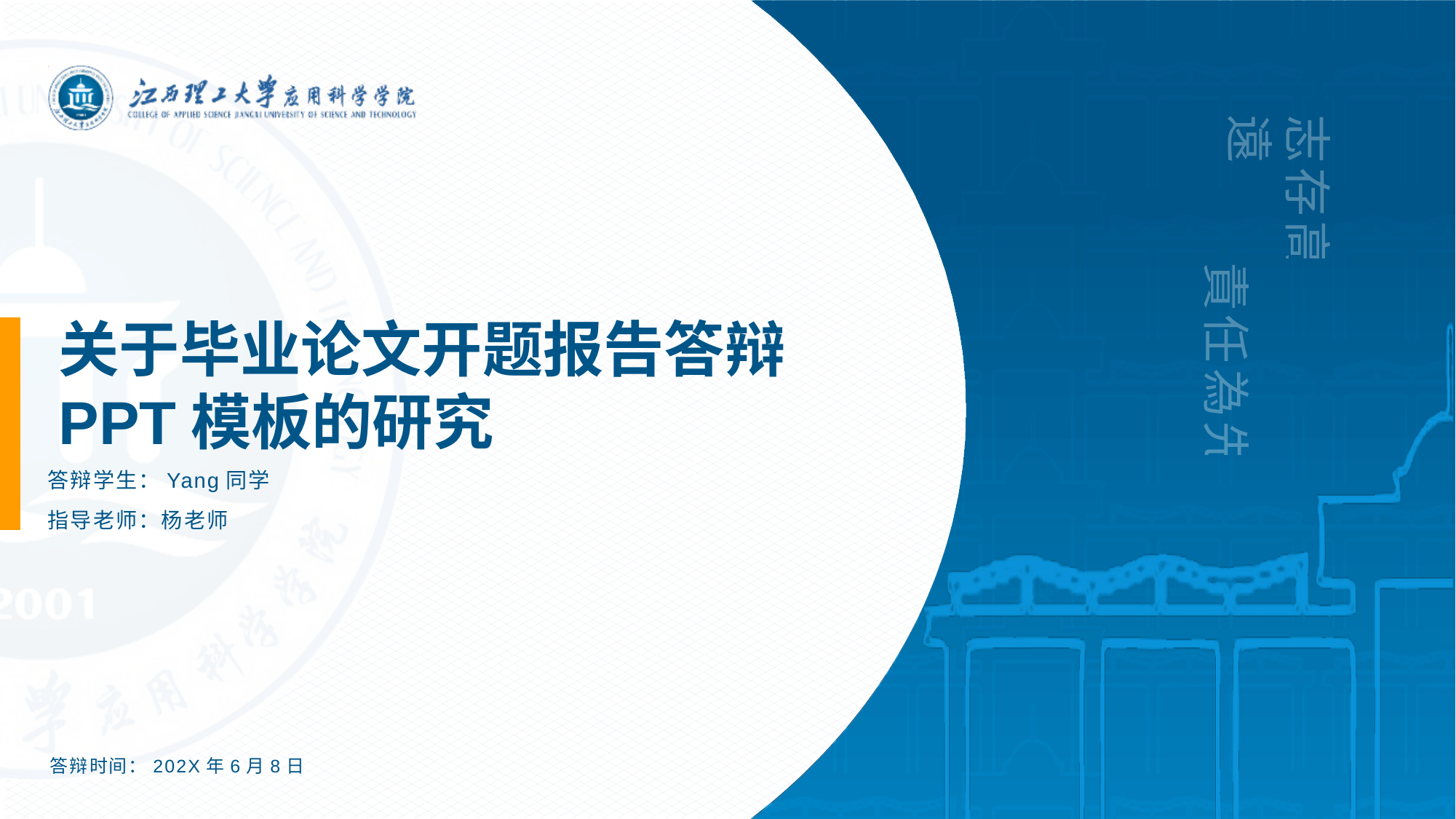

志存高遠
責任為先
关于毕业论文开题报告答辩
PPT模板的研究

答辩学生：Yang同学
指导老师：杨老师
答辩时间：202X年6月8日